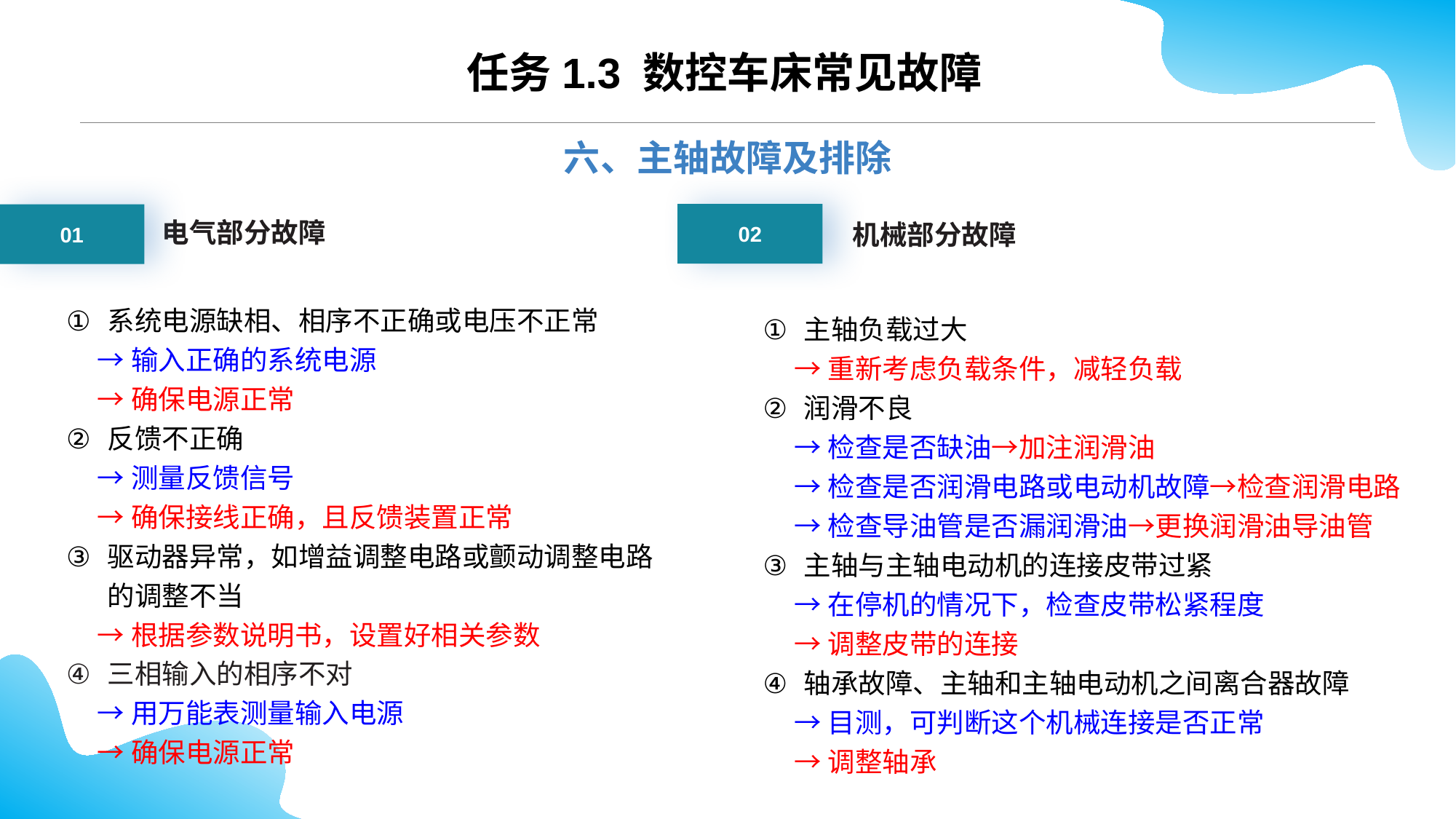

CONTENTS
任务1.3 数控车床常见故障
六、主轴故障及排除
02
01
机械部分故障
电气部分故障

系统电源缺相、相序不正确或电压不正常
     →输入正确的系统电源
     →确保电源正常
反馈不正确
     →测量反馈信号
     →确保接线正确，且反馈装置正常
驱动器异常，如增益调整电路或颤动调整电路的调整不当
     →根据参数说明书，设置好相关参数
三相输入的相序不对
     →用万能表测量输入电源
     →确保电源正常

主轴负载过大
     →重新考虑负载条件，减轻负载
润滑不良
     →检查是否缺油→加注润滑油
     →检查是否润滑电路或电动机故障→检查润滑电路
     →检查导油管是否漏润滑油→更换润滑油导油管
主轴与主轴电动机的连接皮带过紧
     →在停机的情况下，检查皮带松紧程度
     →调整皮带的连接
轴承故障、主轴和主轴电动机之间离合器故障
     →目测，可判断这个机械连接是否正常
     →调整轴承